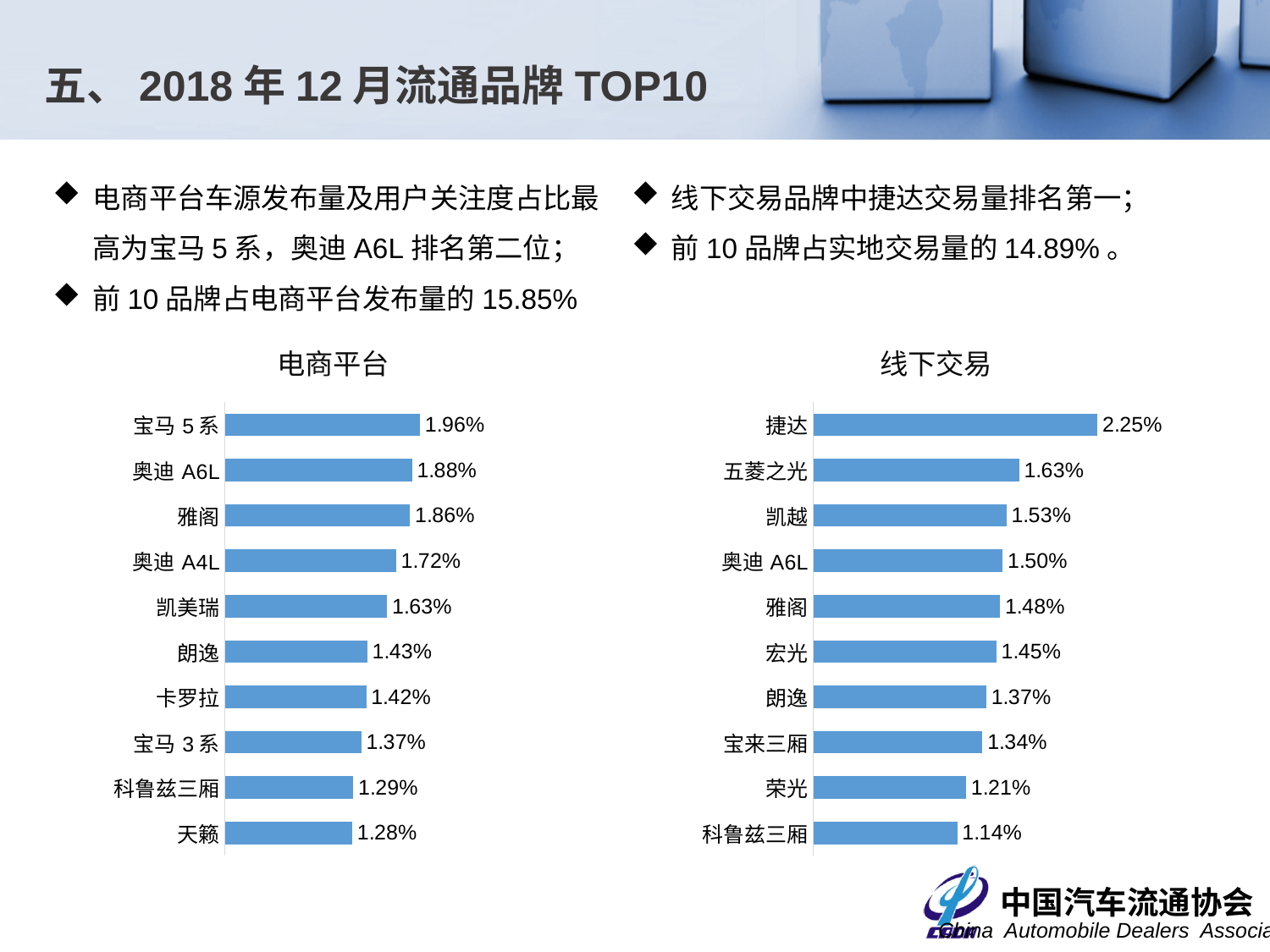

五、2018年12月流通品牌TOP10
电商平台车源发布量及用户关注度占比最高为宝马5系，奥迪A6L排名第二位；
前10品牌占电商平台发布量的15.85%
线下交易品牌中捷达交易量排名第一；
前10品牌占实地交易量的14.89%。
电商平台
线下交易

### Chart

| Category | 占比 |
|---|---|
| 宝马5系 | 0.0196 |
| 奥迪A6L | 0.0188 |
| 雅阁 | 0.0186 |
| 奥迪A4L | 0.0172 |
| 凯美瑞 | 0.0163 |
| 朗逸 | 0.0143 |
| 卡罗拉 | 0.0142 |
| 宝马3系 | 0.0137 |
| 科鲁兹三厢 | 0.0129 |
| 天籁 | 0.0128 |

### Chart

| Category | 占比 |
|---|---|
| 捷达 | 0.0225 |
| 五菱之光 | 0.0163 |
| 凯越 | 0.0153 |
| 奥迪A6L | 0.015 |
| 雅阁 | 0.0148 |
| 宏光 | 0.0145 |
| 朗逸 | 0.0137 |
| 宝来三厢 | 0.0134 |
| 荣光 | 0.0121 |
| 科鲁兹三厢 | 0.0114 |